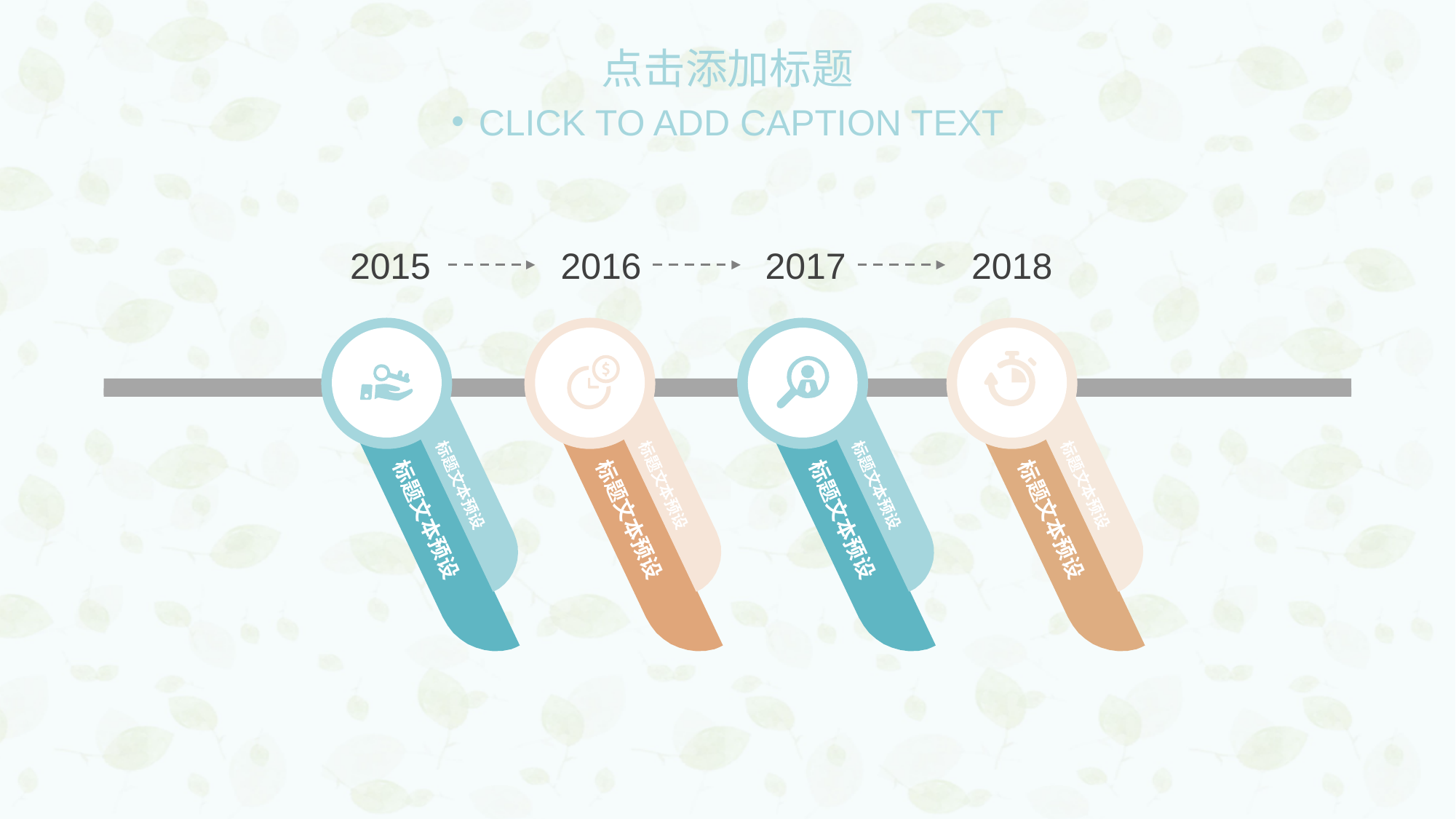

点击添加标题
CLICK TO ADD CAPTION TEXT
2015
2016
2017
2018

标题文本预设
标题文本预设

标题文本预设
标题文本预设

标题文本预设
标题文本预设

标题文本预设
标题文本预设